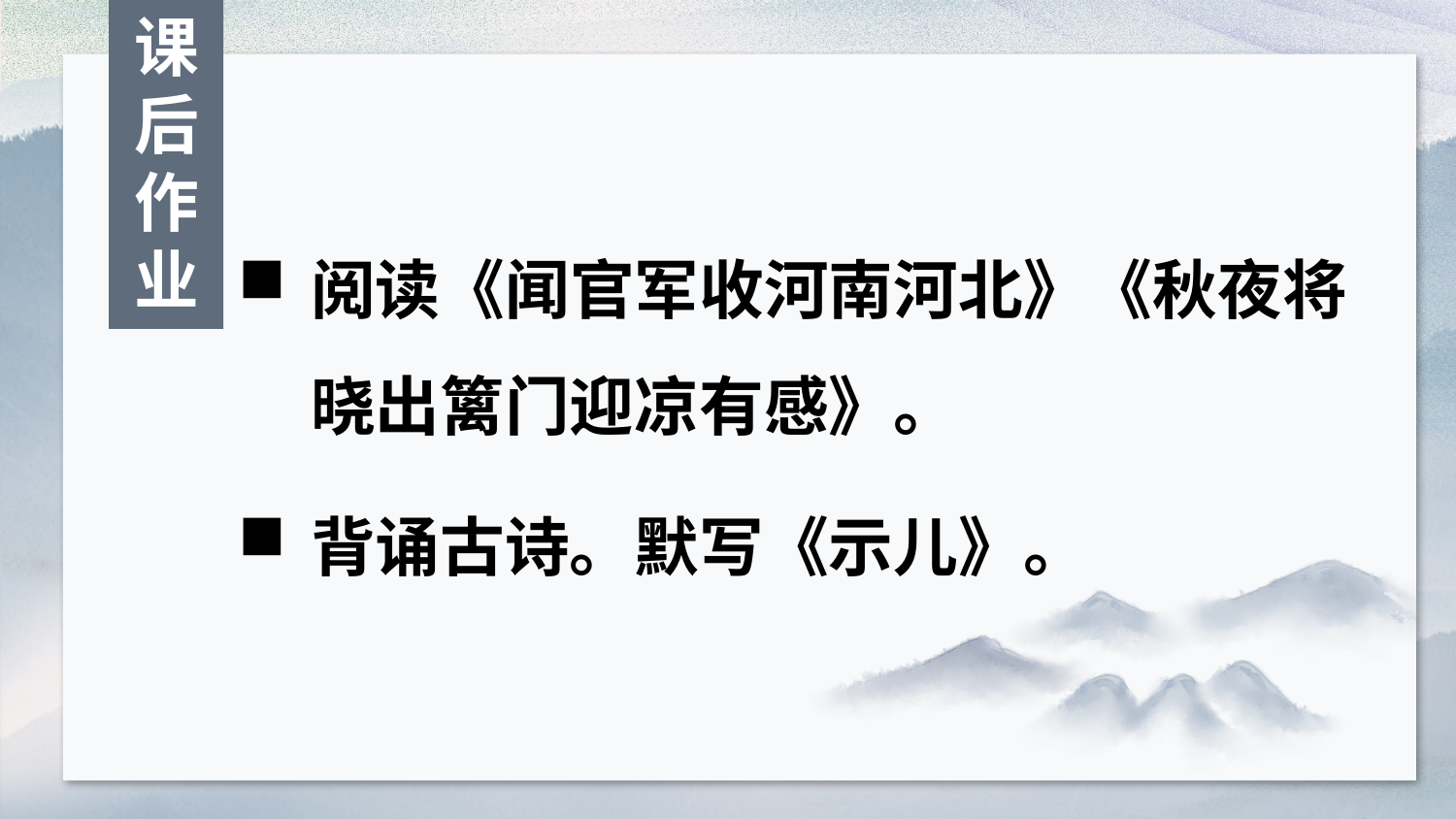

课后作业
阅读《闻官军收河南河北》《秋夜将晓出篱门迎凉有感》。
背诵古诗。默写《示儿》。